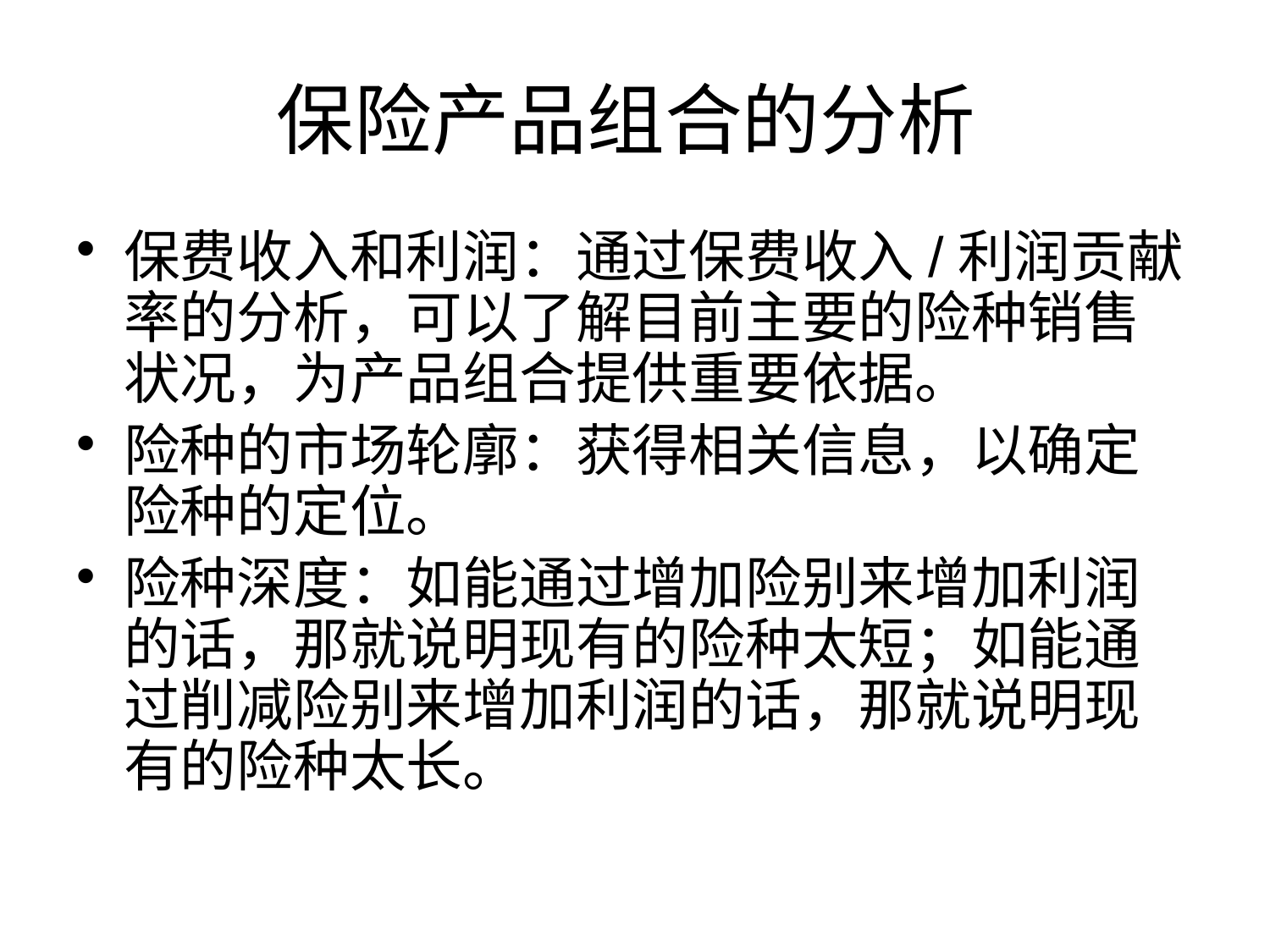

# 保险产品组合的分析
保费收入和利润：通过保费收入/利润贡献率的分析，可以了解目前主要的险种销售状况，为产品组合提供重要依据。
险种的市场轮廓：获得相关信息，以确定险种的定位。
险种深度：如能通过增加险别来增加利润的话，那就说明现有的险种太短；如能通过削减险别来增加利润的话，那就说明现有的险种太长。